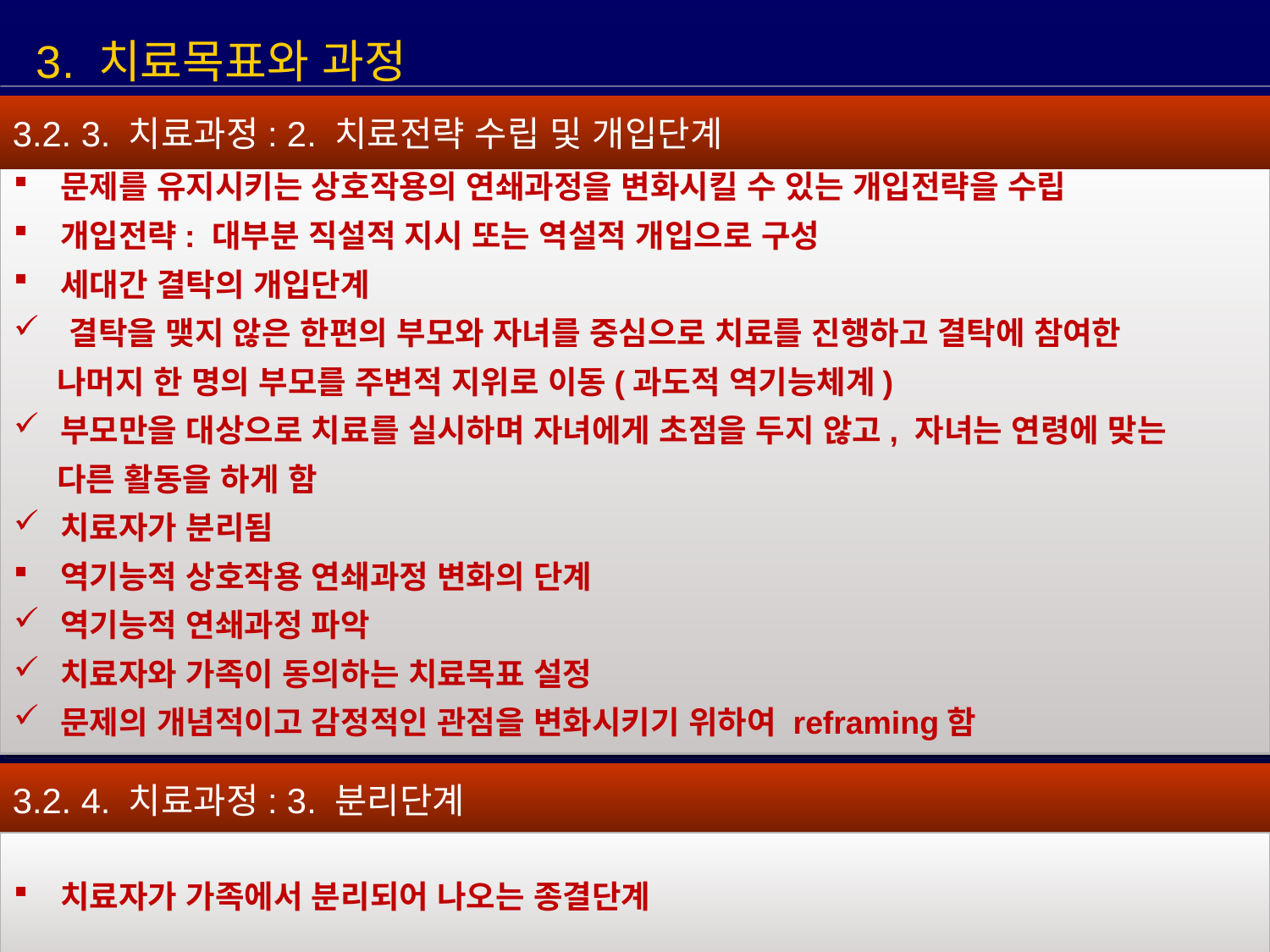

3. 치료목표와 과정

3.2. 3. 치료과정: 2. 치료전략 수립 및 개입단계
 문제를 유지시키는 상호작용의 연쇄과정을 변화시킬 수 있는 개입전략을 수립
 개입전략: 대부분 직설적 지시 또는 역설적 개입으로 구성
 세대간 결탁의 개입단계
  결탁을 맺지 않은 한편의 부모와 자녀를 중심으로 치료를 진행하고 결탁에 참여한
    나머지 한 명의 부모를 주변적 지위로 이동(과도적 역기능체계)
 부모만을 대상으로 치료를 실시하며 자녀에게 초점을 두지 않고, 자녀는 연령에 맞는
    다른 활동을 하게 함
 치료자가 분리됨
 역기능적 상호작용 연쇄과정 변화의 단계
 역기능적 연쇄과정 파악
 치료자와 가족이 동의하는 치료목표 설정
 문제의 개념적이고 감정적인 관점을 변화시키기 위하여 reframing함
3.2. 4. 치료과정: 3. 분리단계
 치료자가 가족에서 분리되어 나오는 종결단계
 새롭게 제기된 문제를 치료하기 원하면, 치료종결 후 재계약을 맺고 치료를 실시